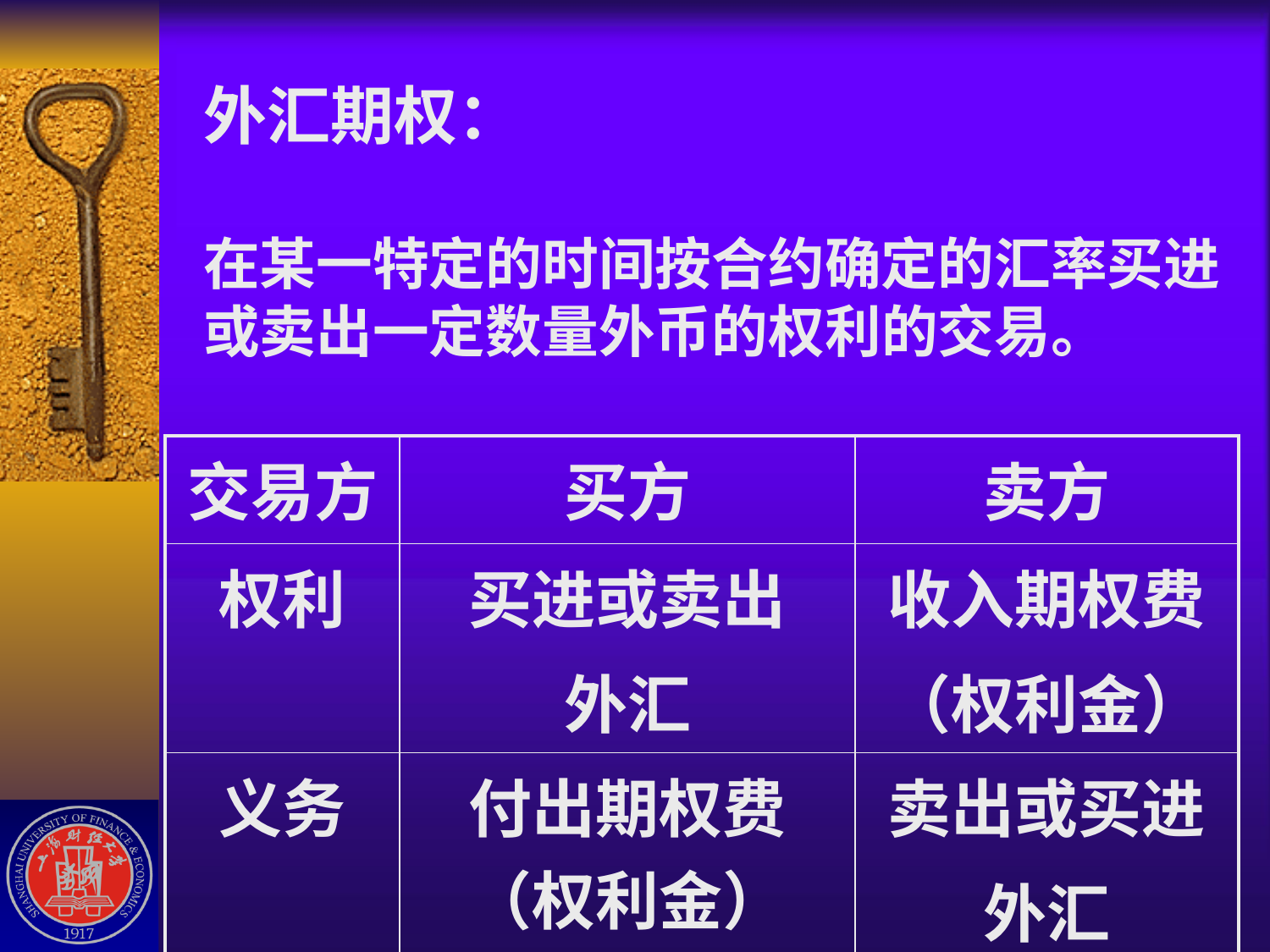

# 外汇期权： 在某一特定的时间按合约确定的汇率买进或卖出一定数量外币的权利的交易。
| 交易方 | 买方 | 卖方 |
| --- | --- | --- |
| 权利 | 买进或卖出 外汇 | 收入期权费 （权利金） |
| 义务 | 付出期权费（权利金） | 卖出或买进 外汇 |